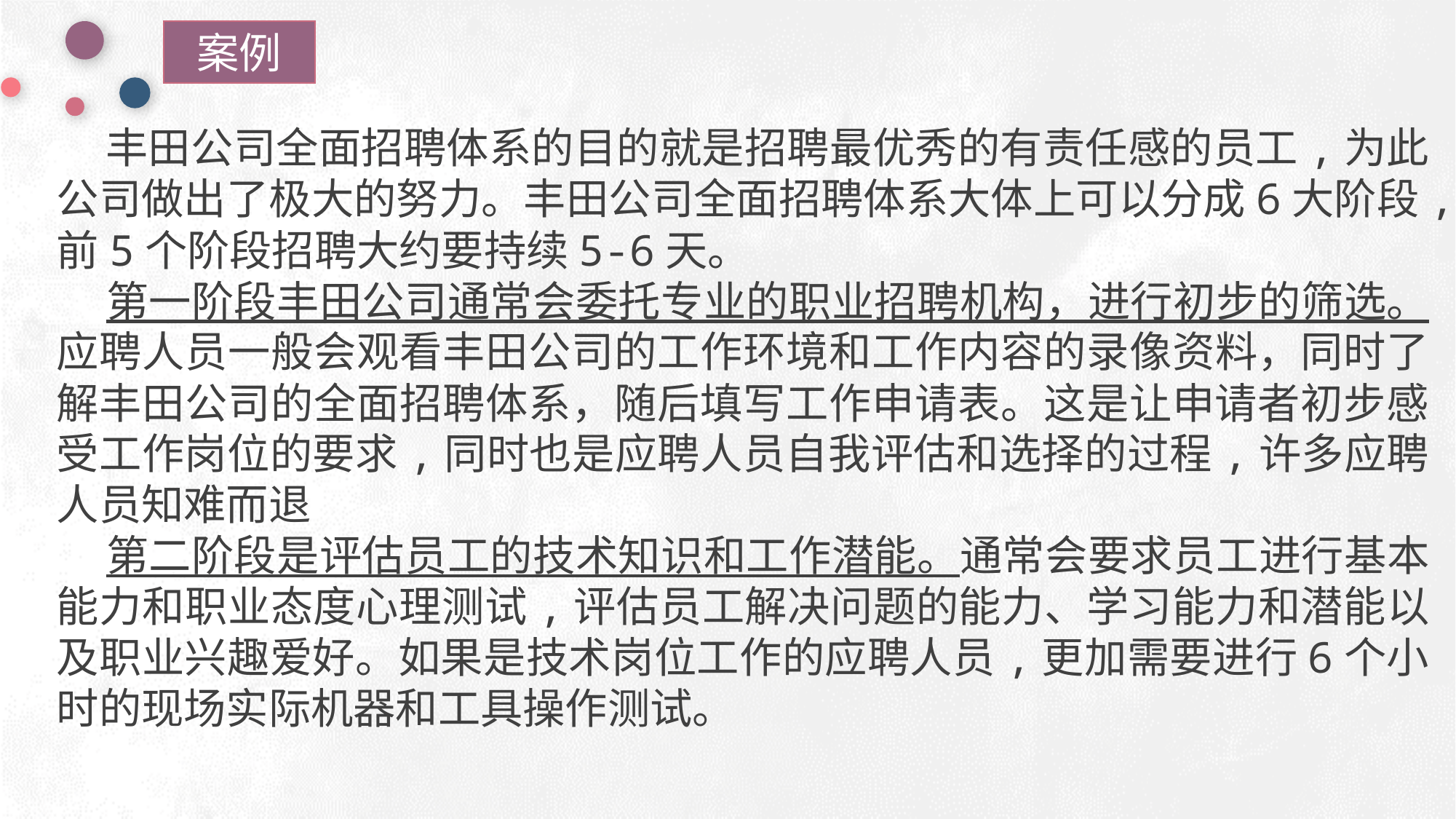

案例

    丰田公司全面招聘体系的目的就是招聘最优秀的有责任感的员工,为此公司做出了极大的努力。丰田公司全面招聘体系大体上可以分成6大阶段,前5个阶段招聘大约要持续5-6天。
    第一阶段丰田公司通常会委托专业的职业招聘机构，进行初步的筛选。应聘人员一般会观看丰田公司的工作环境和工作内容的录像资料，同时了解丰田公司的全面招聘体系，随后填写工作申请表。这是让申请者初步感受工作岗位的要求,同时也是应聘人员自我评估和选择的过程,许多应聘人员知难而退
    第二阶段是评估员工的技术知识和工作潜能。通常会要求员工进行基本能力和职业态度心理测试,评估员工解决问题的能力、学习能力和潜能以及职业兴趣爱好。如果是技术岗位工作的应聘人员,更加需要进行6个小时的现场实际机器和工具操作测试。

e7d195523061f1c0deeec63e560781cfd59afb0ea006f2a87ABB68BF51EA6619813959095094C18C62A12F549504892A4AAA8C1554C6663626E05CA27F281A14E6983772AFC3FB97135759321DEA3D70CCCB10945EC5A0322096E752803368C2184698845E3CCD6DB7F651295A8E4F3FDC19EA64A2B4A4AC1434B55AAE41CF0BF61B375C23F3039959E085EE760725AA